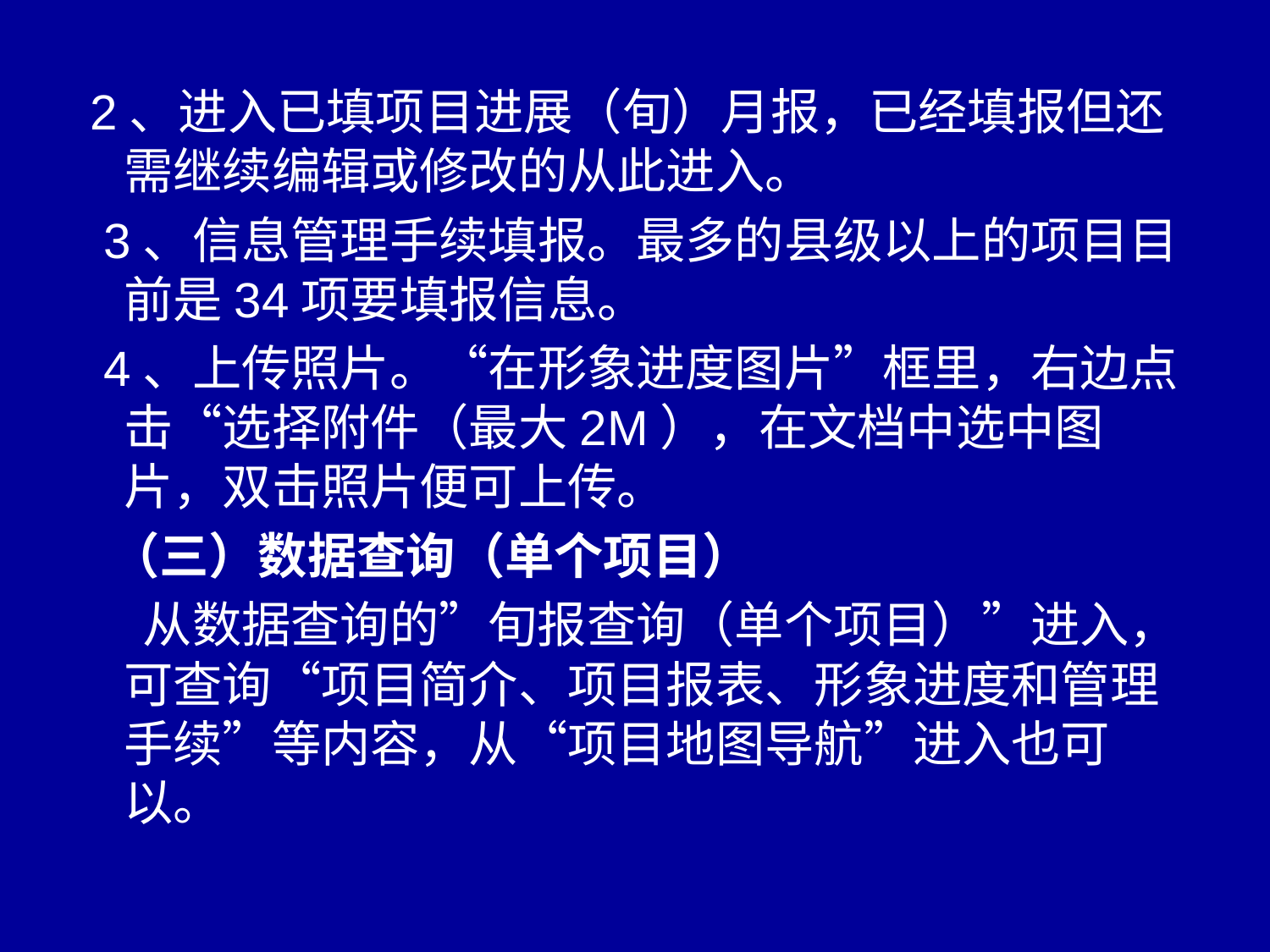

2、进入已填项目进展（旬）月报，已经填报但还需继续编辑或修改的从此进入。
  3、信息管理手续填报。最多的县级以上的项目目前是34项要填报信息。
  4、上传照片。“在形象进度图片”框里，右边点击“选择附件（最大2M），在文档中选中图片，双击照片便可上传。
  （三）数据查询（单个项目）
     从数据查询的”旬报查询（单个项目）”进入，可查询“项目简介、项目报表、形象进度和管理手续”等内容，从“项目地图导航”进入也可以。